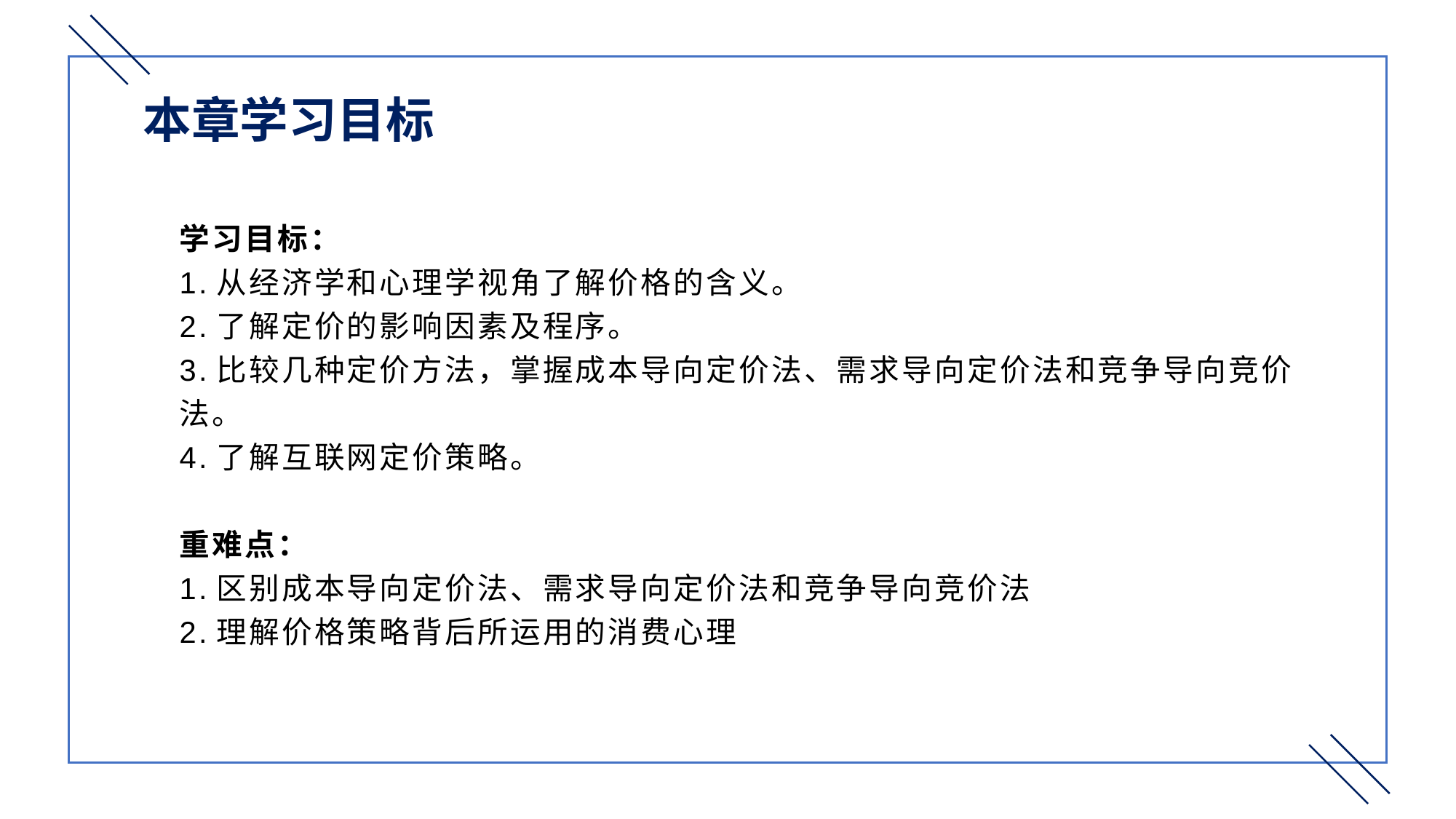

本章学习目标
学习目标：
1.从经济学和心理学视角了解价格的含义。
2.了解定价的影响因素及程序。
3.比较几种定价方法，掌握成本导向定价法、需求导向定价法和竞争导向竞价法。
4.了解互联网定价策略。

重难点：
1.区别成本导向定价法、需求导向定价法和竞争导向竞价法
2.理解价格策略背后所运用的消费心理